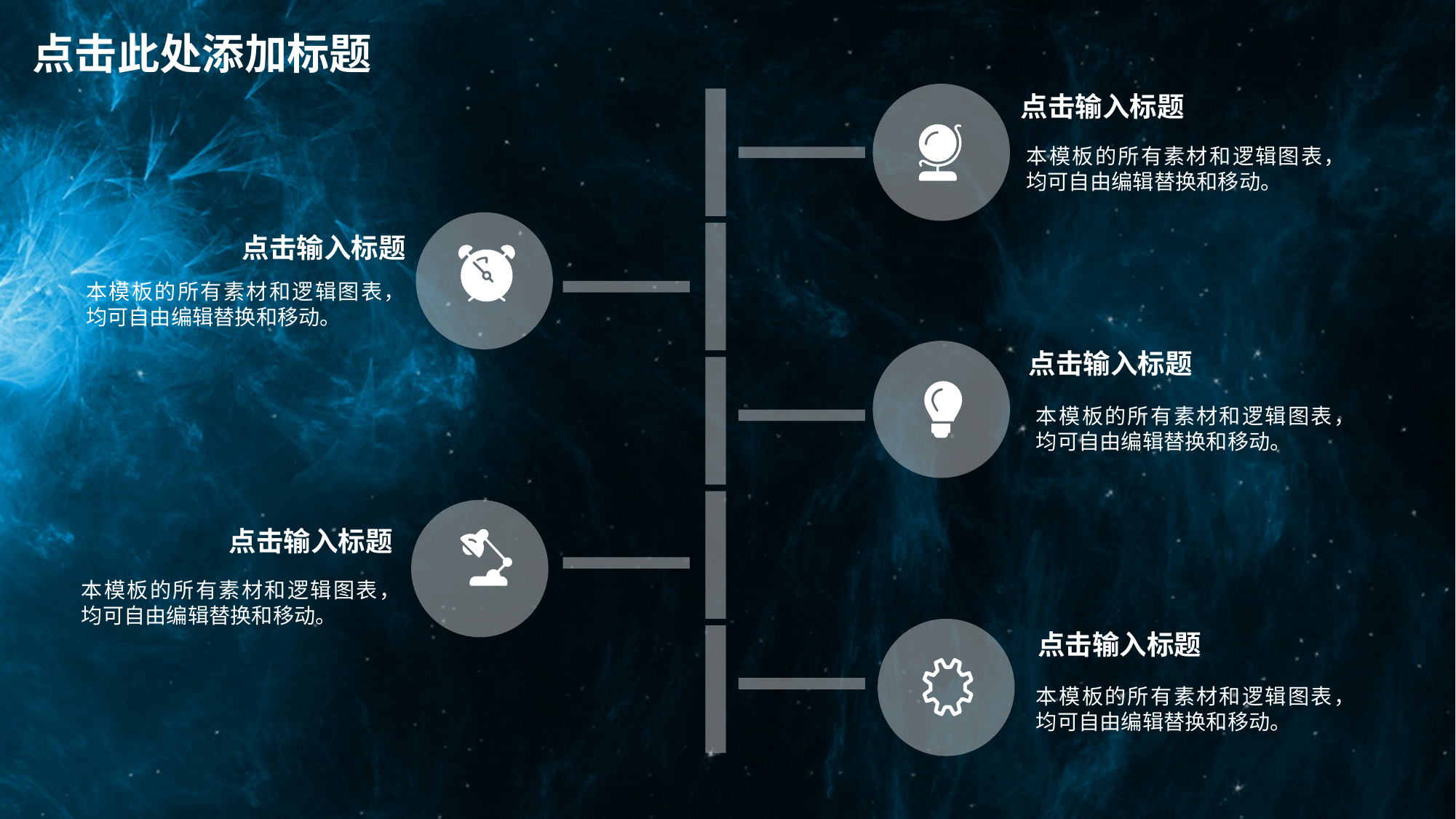

点击此处添加标题

点击输入标题

本模板的所有素材和逻辑图表，均可自由编辑替换和移动。

点击输入标题

本模板的所有素材和逻辑图表，均可自由编辑替换和移动。

点击输入标题

本模板的所有素材和逻辑图表，均可自由编辑替换和移动。

点击输入标题

本模板的所有素材和逻辑图表，均可自由编辑替换和移动。

点击输入标题

本模板的所有素材和逻辑图表，均可自由编辑替换和移动。